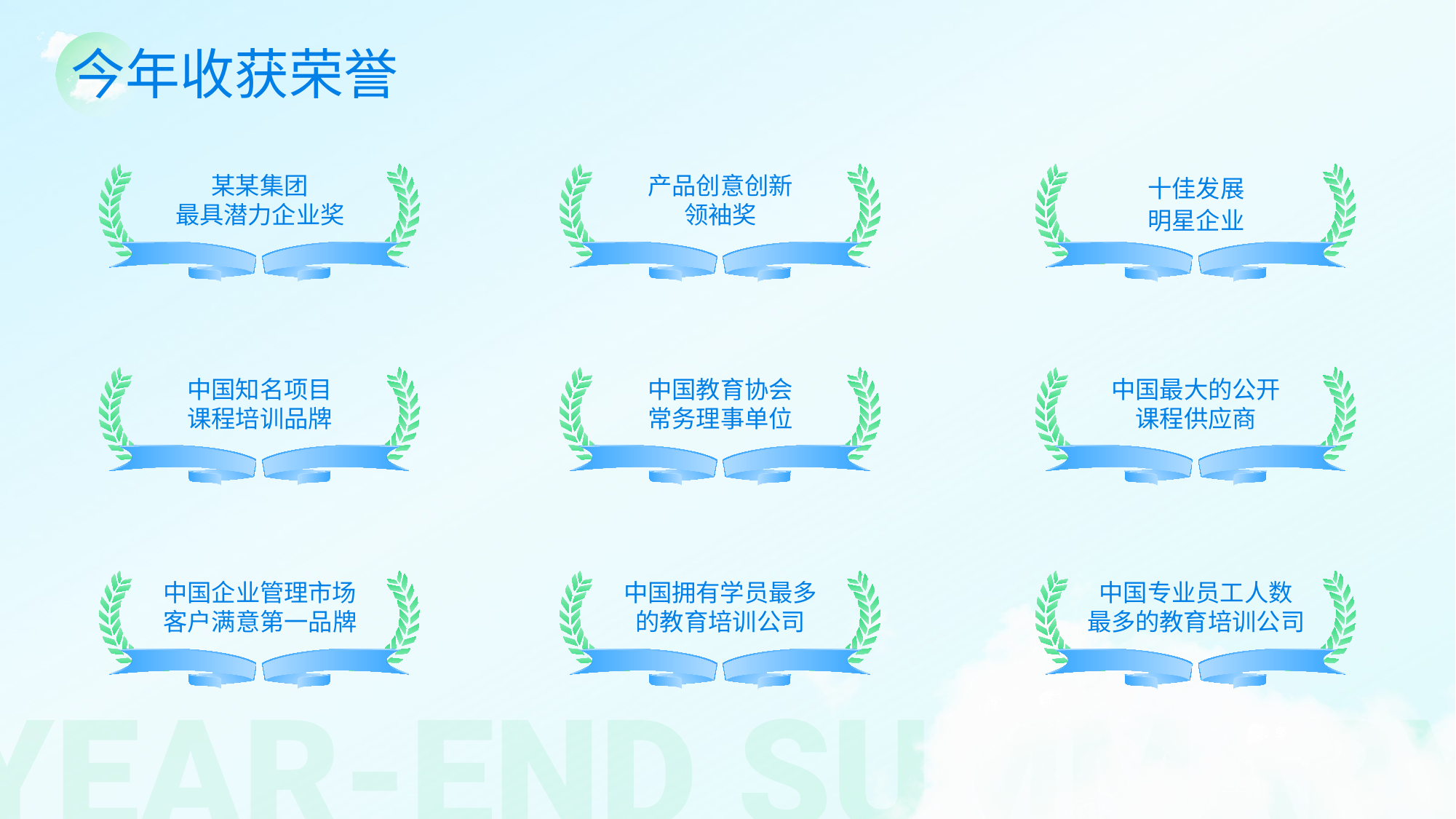

今年收获荣誉

某某集团
最具潜力企业奖

产品创意创新
领袖奖

十佳发展
明星企业

中国知名项目
课程培训品牌

中国教育协会
常务理事单位

中国最大的公开
课程供应商

中国企业管理市场
客户满意第一品牌

中国拥有学员最多
的教育培训公司

中国专业员工人数
最多的教育培训公司